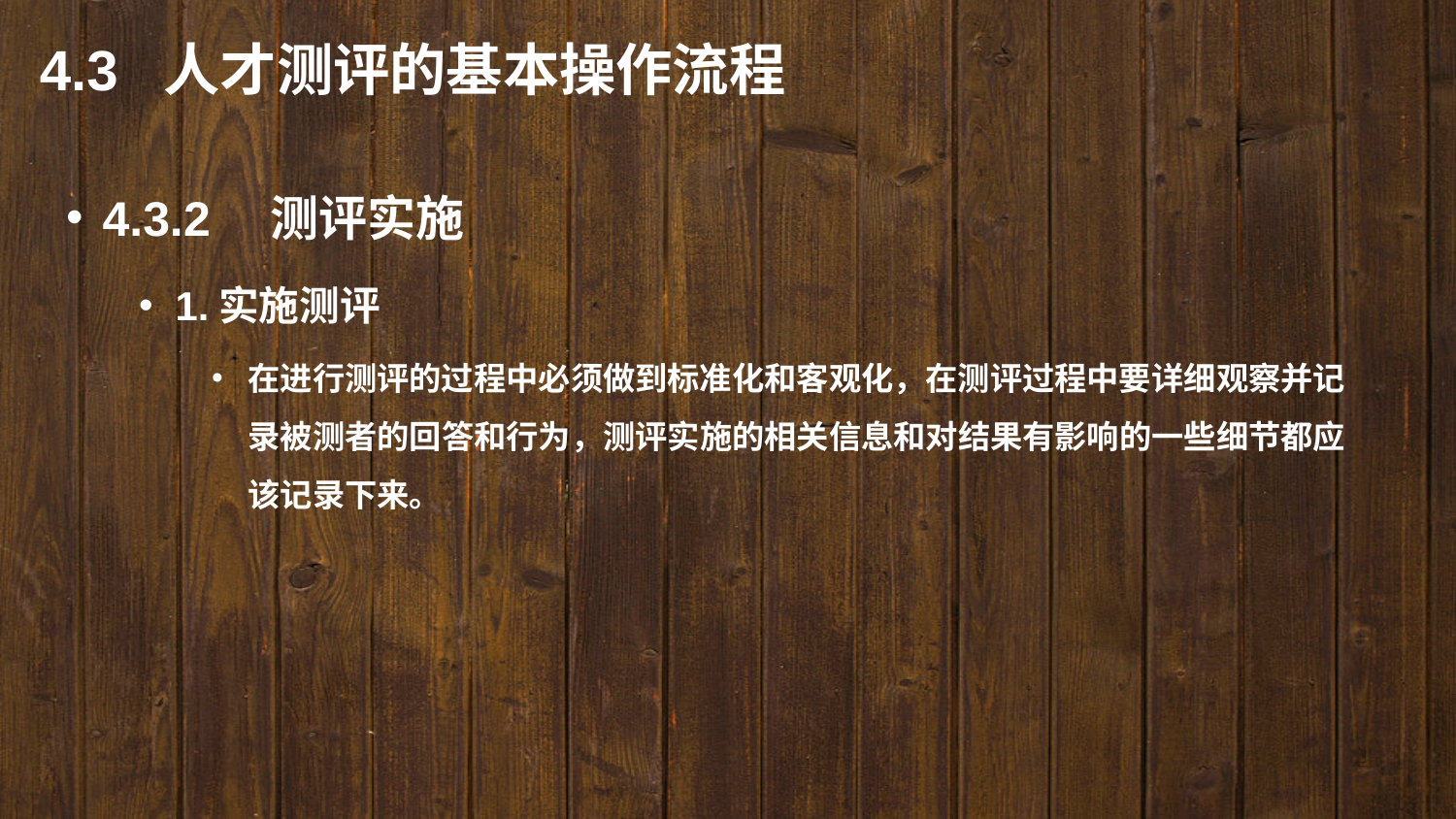

4.3  人才测评的基本操作流程
4.3.2　测评实施
1.实施测评
在进行测评的过程中必须做到标准化和客观化，在测评过程中要详细观察并记录被测者的回答和行为，测评实施的相关信息和对结果有影响的一些细节都应该记录下来。